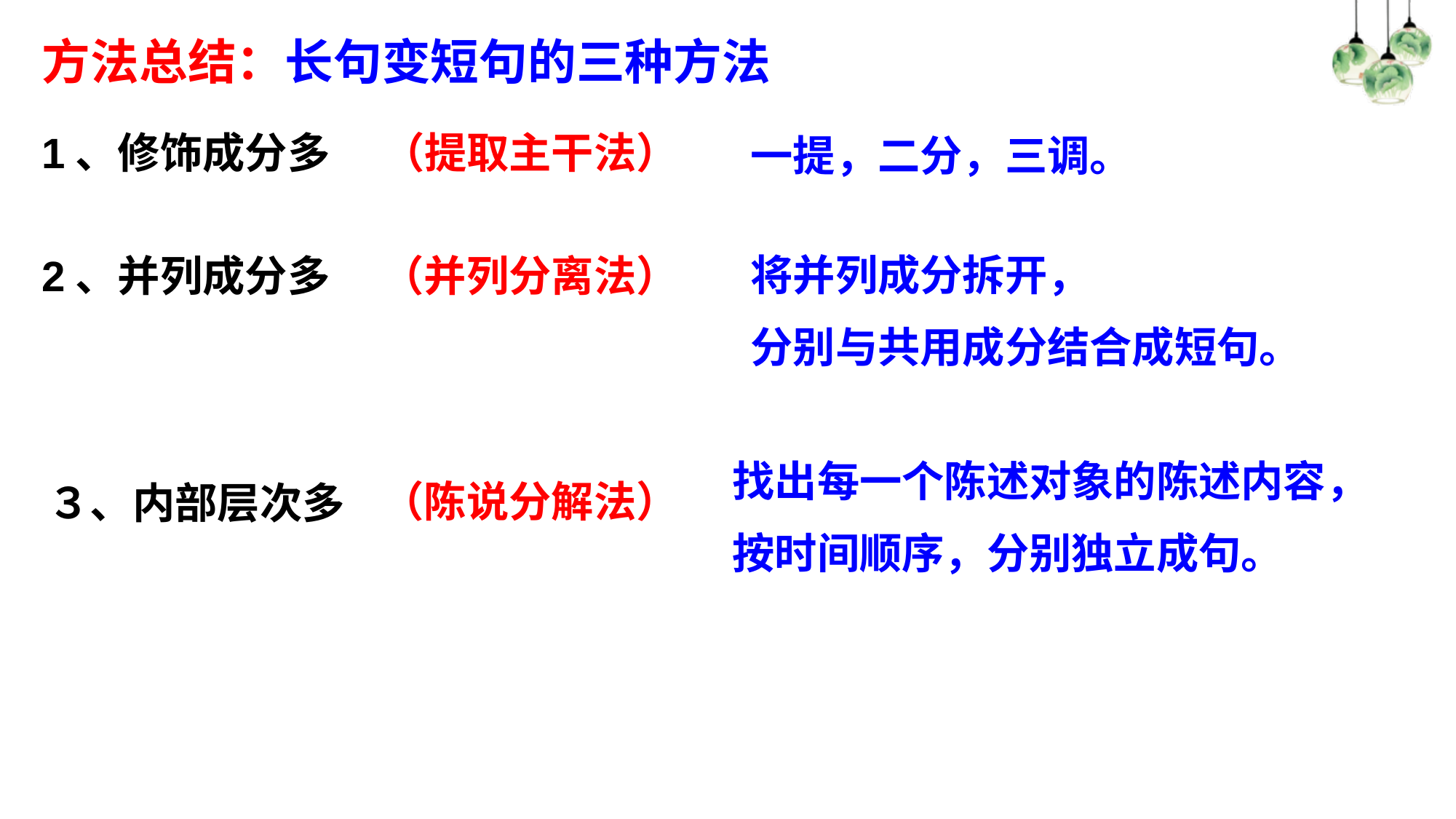

方法总结：长句变短句的三种方法

一提，二分，三调。
1、修饰成分多
（提取主干法）
将并列成分拆开，
分别与共用成分结合成短句。
2、并列成分多
（并列分离法）
找出每一个陈述对象的陈述内容，
按时间顺序，分别独立成句。
（陈说分解法）
３、内部层次多